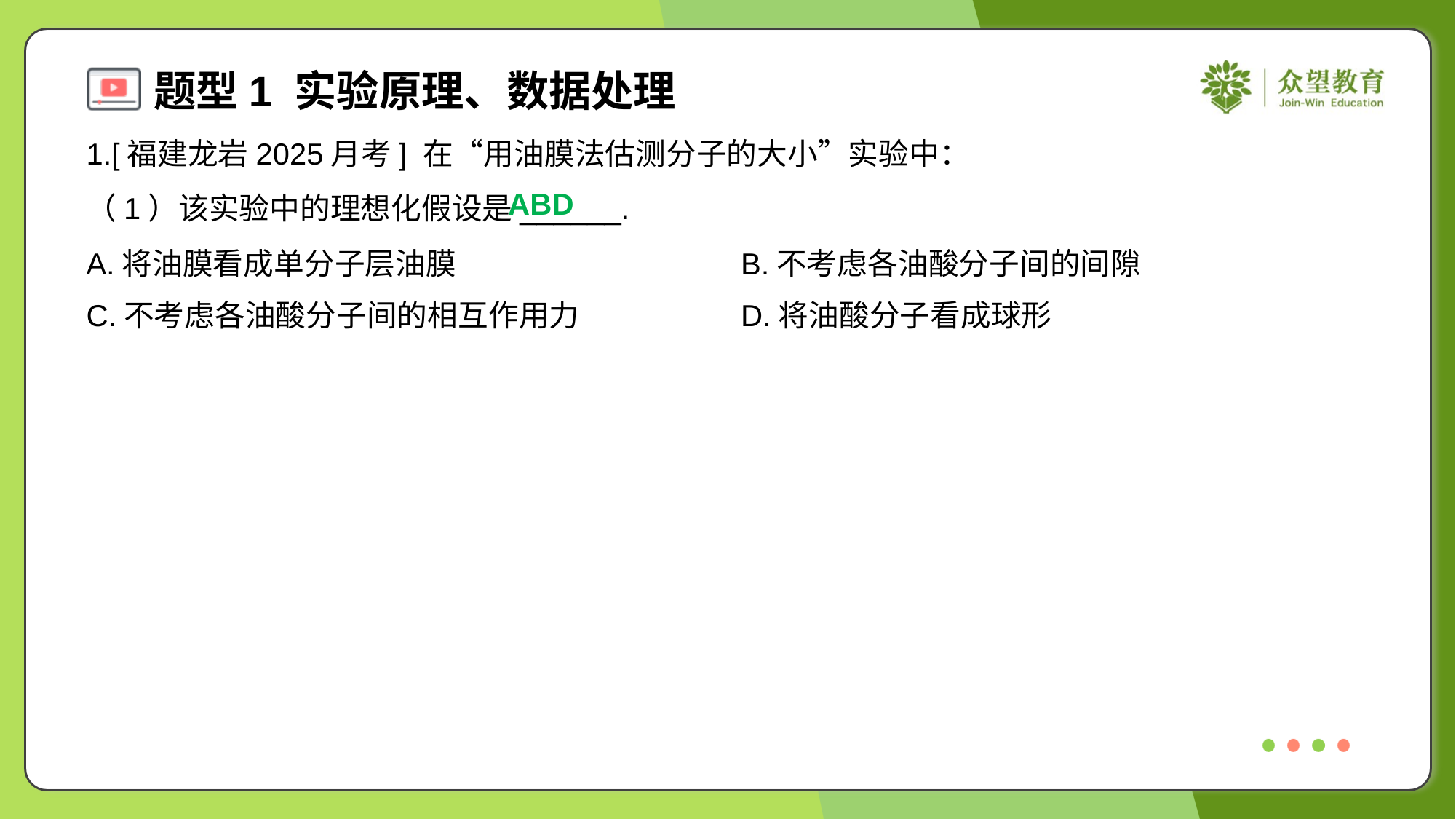

1.[福建龙岩2025月考] 在“用油膜法估测分子的大小”实验中：
ABD
（1）该实验中的理想化假设是______.
A.将油膜看成单分子层油膜	B.不考虑各油酸分子间的间隙
C.不考虑各油酸分子间的相互作用力	D.将油酸分子看成球形